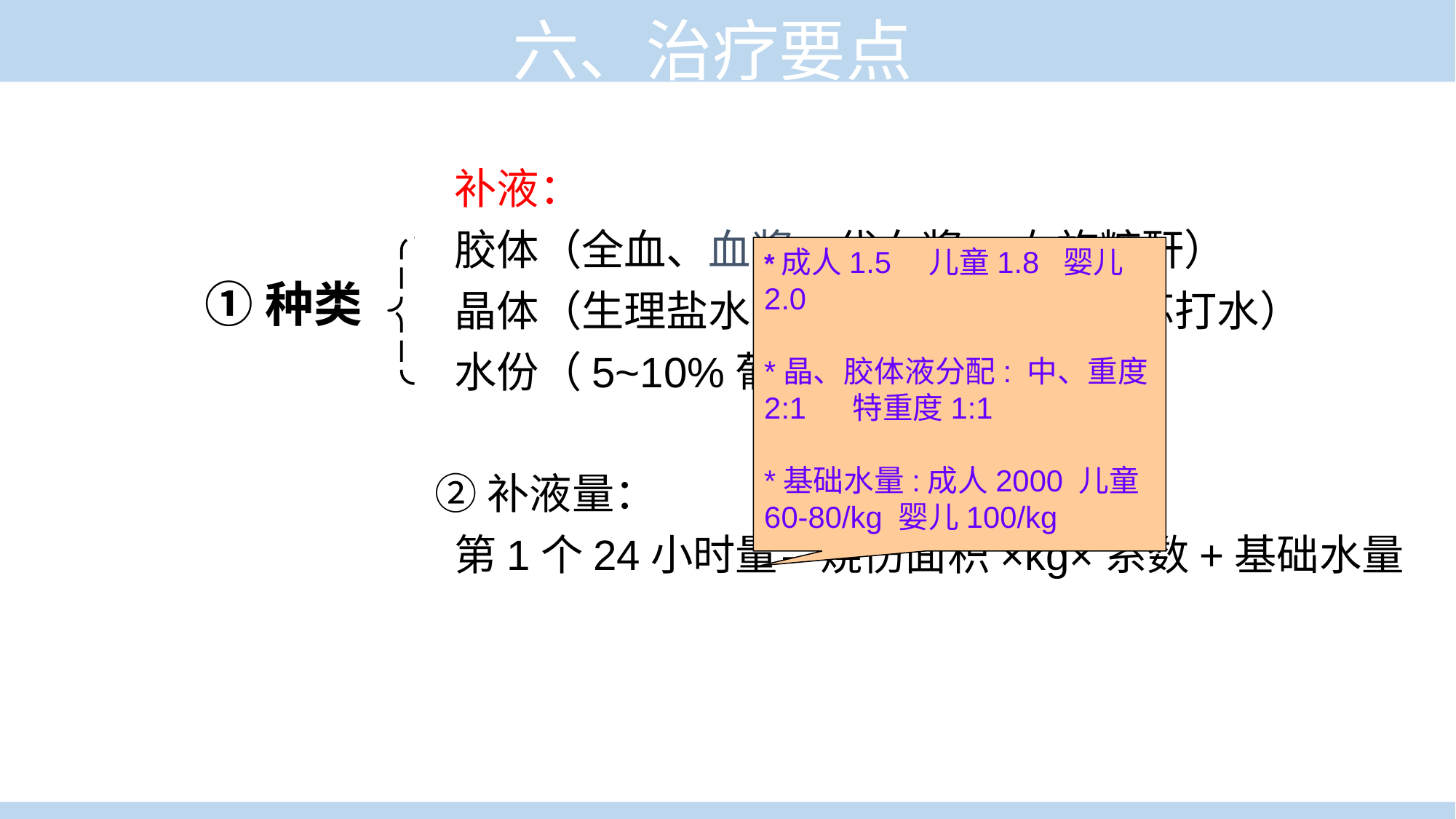

六、治疗要点
  补液：
  胶体（全血、血浆、代血浆、 右旋糖酐）
  晶体（生理盐水、林格氏、平衡液、苏打水）
  水份（5~10%葡萄糖液）

 ②补液量：
  第1个24小时量＝烧伤面积×kg×系数+基础水量

*成人1.5　儿童1.8  婴儿2.0
*晶、胶体液分配: 中、重度2:1 　特重度1:1

*基础水量:成人2000 儿童60-80/kg 婴儿100/kg

①种类